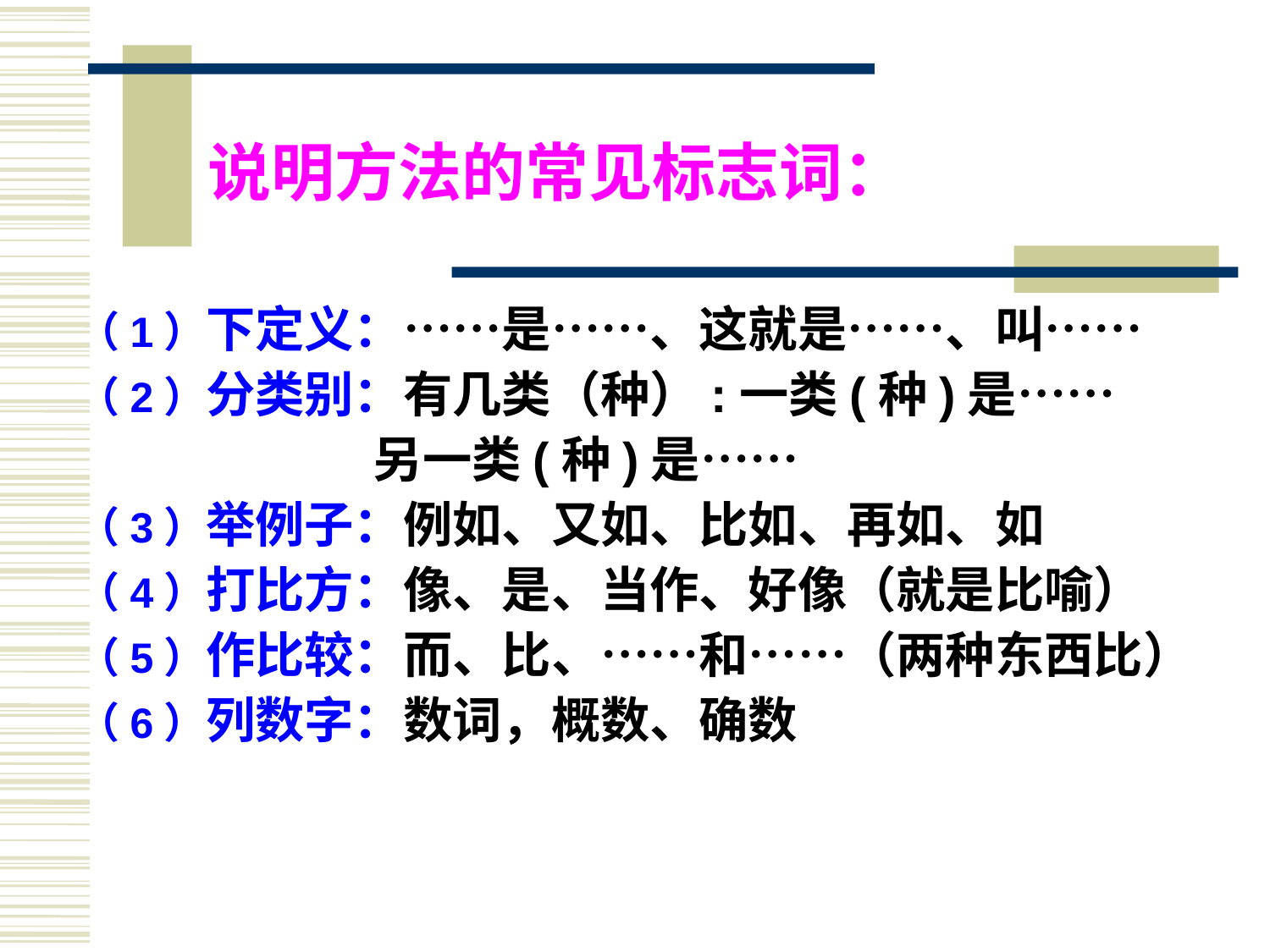

说明方法的常见标志词：
（1）下定义：……是……、这就是……、叫……
（2）分类别：有几类（种）:一类(种)是……
　　　　　　另一类(种)是……
（3）举例子：例如、又如、比如、再如、如
（4）打比方：像、是、当作、好像（就是比喻）
（5）作比较：而、比、……和……（两种东西比）
（6）列数字：数词，概数、确数